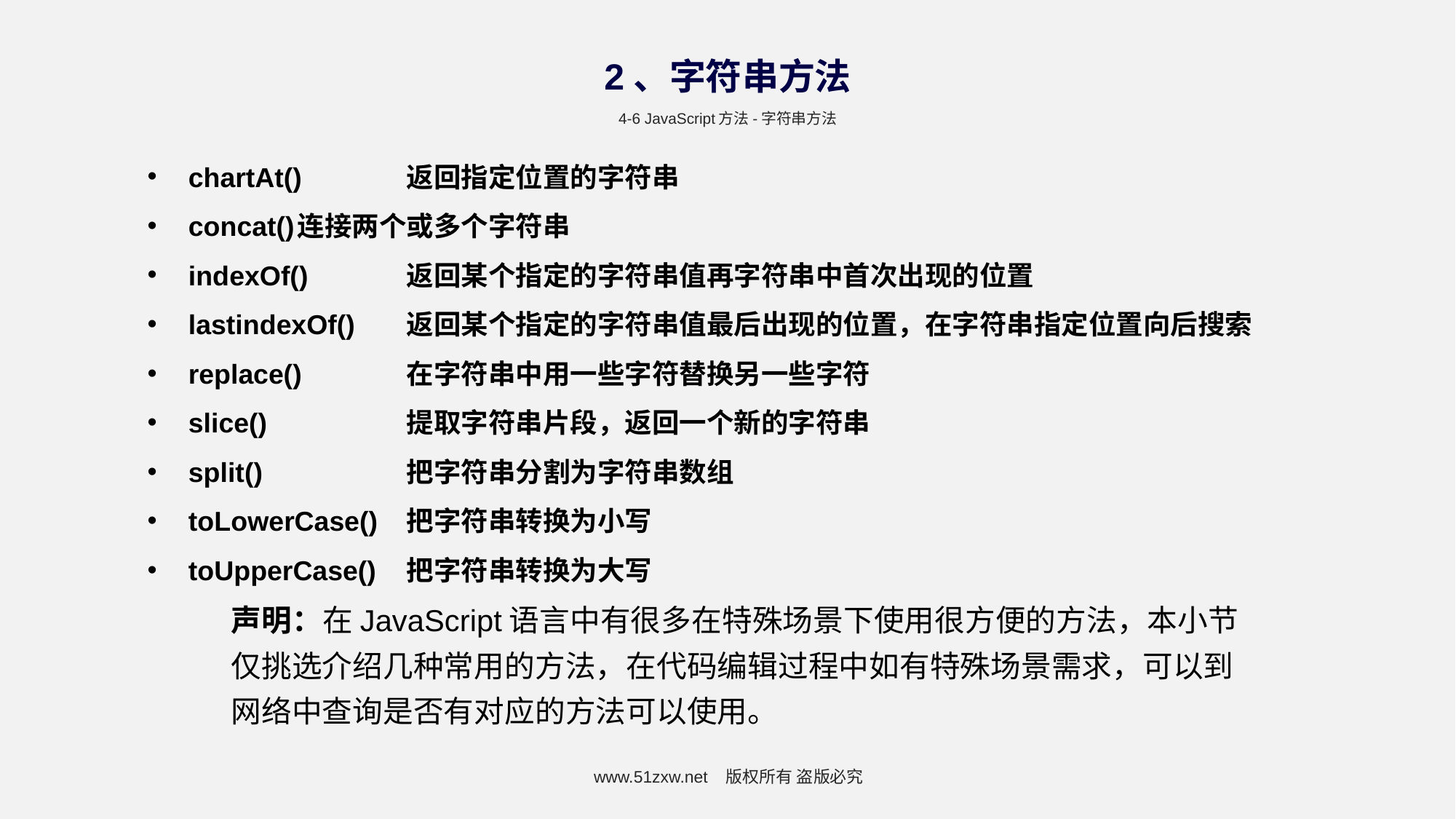

2、字符串方法
4-6 JavaScript方法-字符串方法
chartAt()	返回指定位置的字符串
concat()	连接两个或多个字符串
indexOf()	返回某个指定的字符串值再字符串中首次出现的位置
lastindexOf()	返回某个指定的字符串值最后出现的位置，在字符串指定位置向后搜索
replace()	在字符串中用一些字符替换另一些字符
slice()		提取字符串片段，返回一个新的字符串
split()		把字符串分割为字符串数组
toLowerCase()	把字符串转换为小写
toUpperCase()	把字符串转换为大写
声明：在JavaScript语言中有很多在特殊场景下使用很方便的方法，本小节仅挑选介绍几种常用的方法，在代码编辑过程中如有特殊场景需求，可以到网络中查询是否有对应的方法可以使用。
www.51zxw.net   版权所有 盗版必究